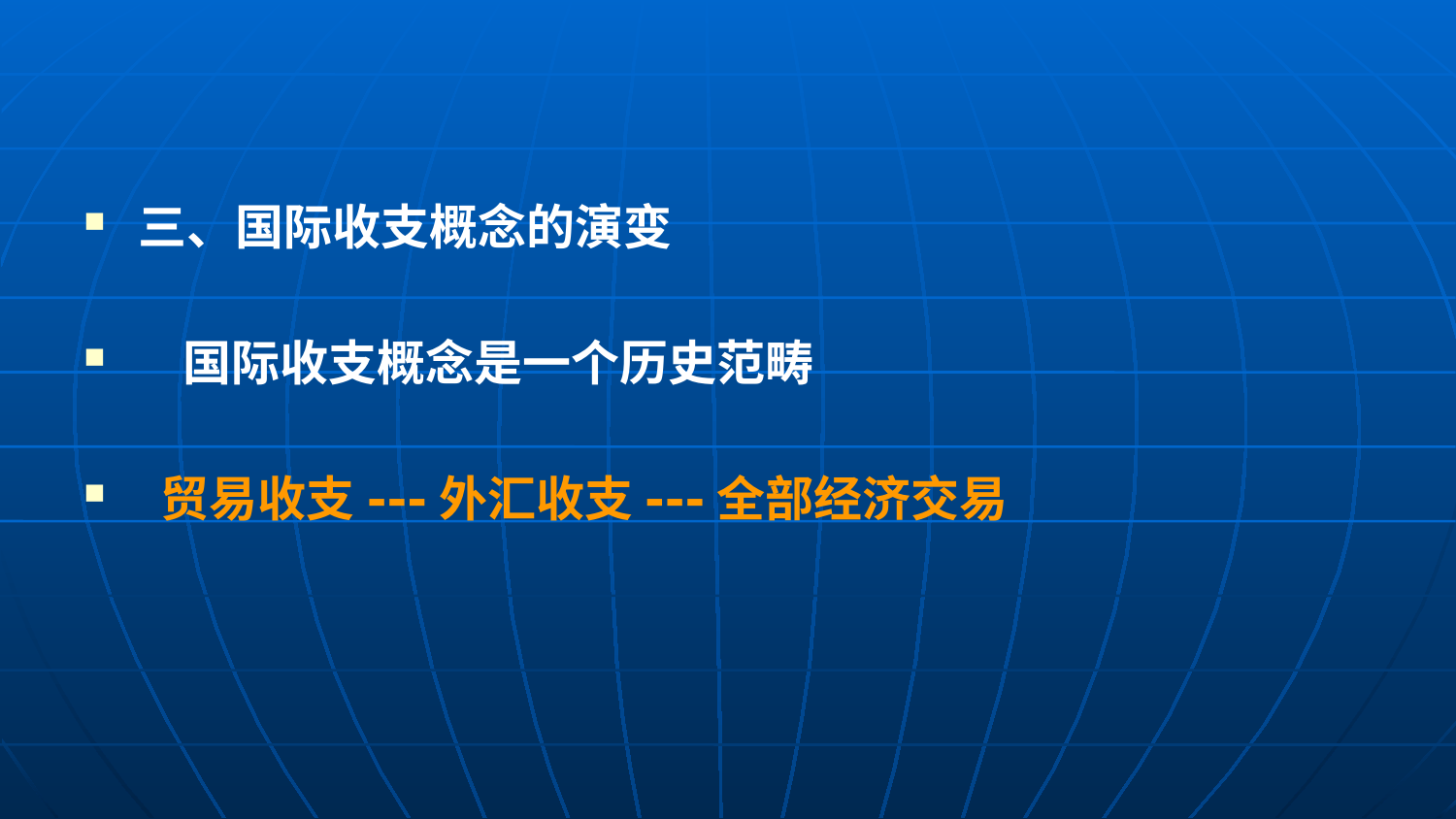

三、国际收支概念的演变

   国际收支概念是一个历史范畴

 贸易收支---外汇收支---全部经济交易